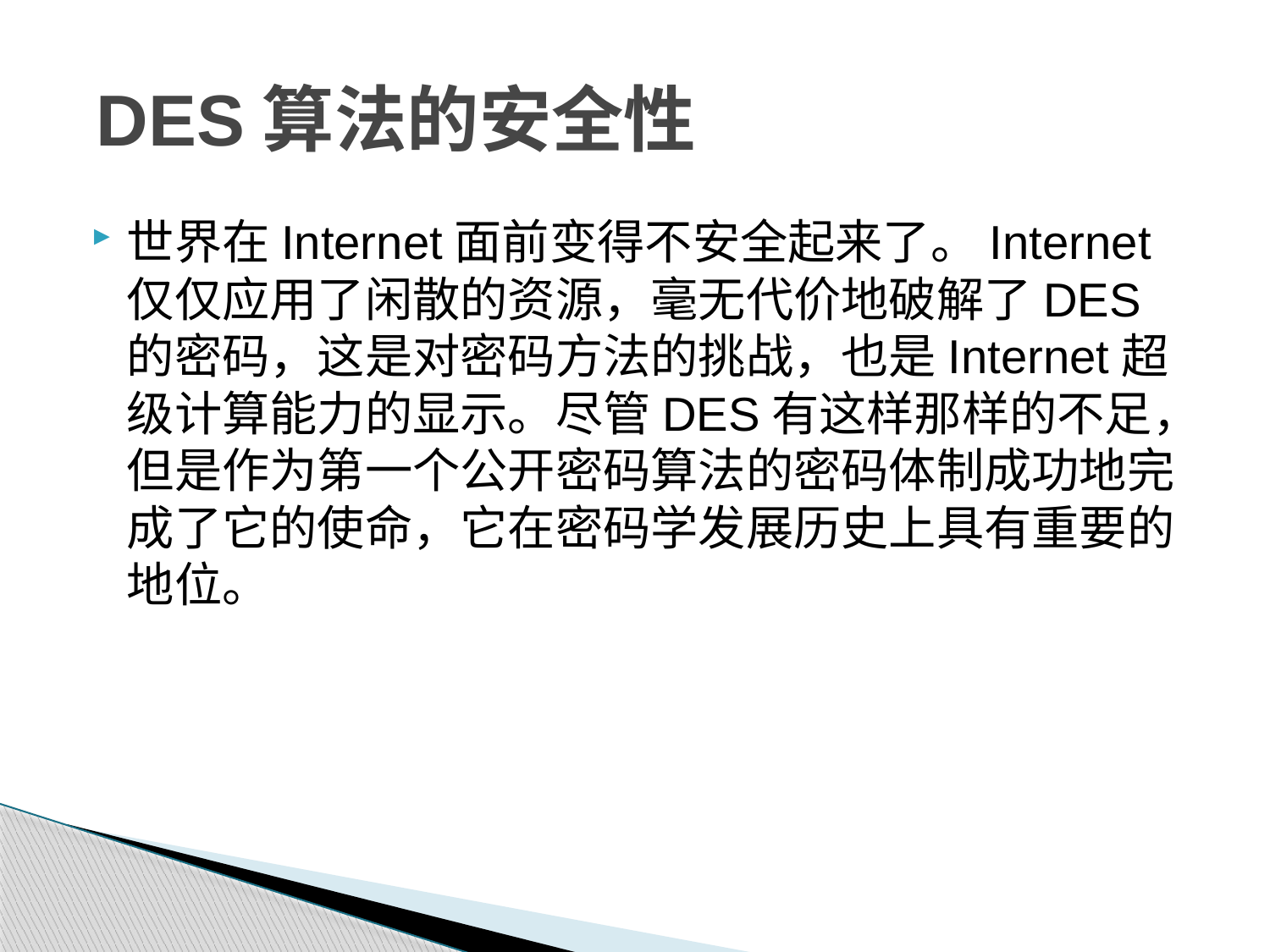

# DES算法的安全性
世界在Internet面前变得不安全起来了。Internet仅仅应用了闲散的资源，毫无代价地破解了DES的密码，这是对密码方法的挑战，也是Internet超级计算能力的显示。尽管DES有这样那样的不足，但是作为第一个公开密码算法的密码体制成功地完成了它的使命，它在密码学发展历史上具有重要的地位。